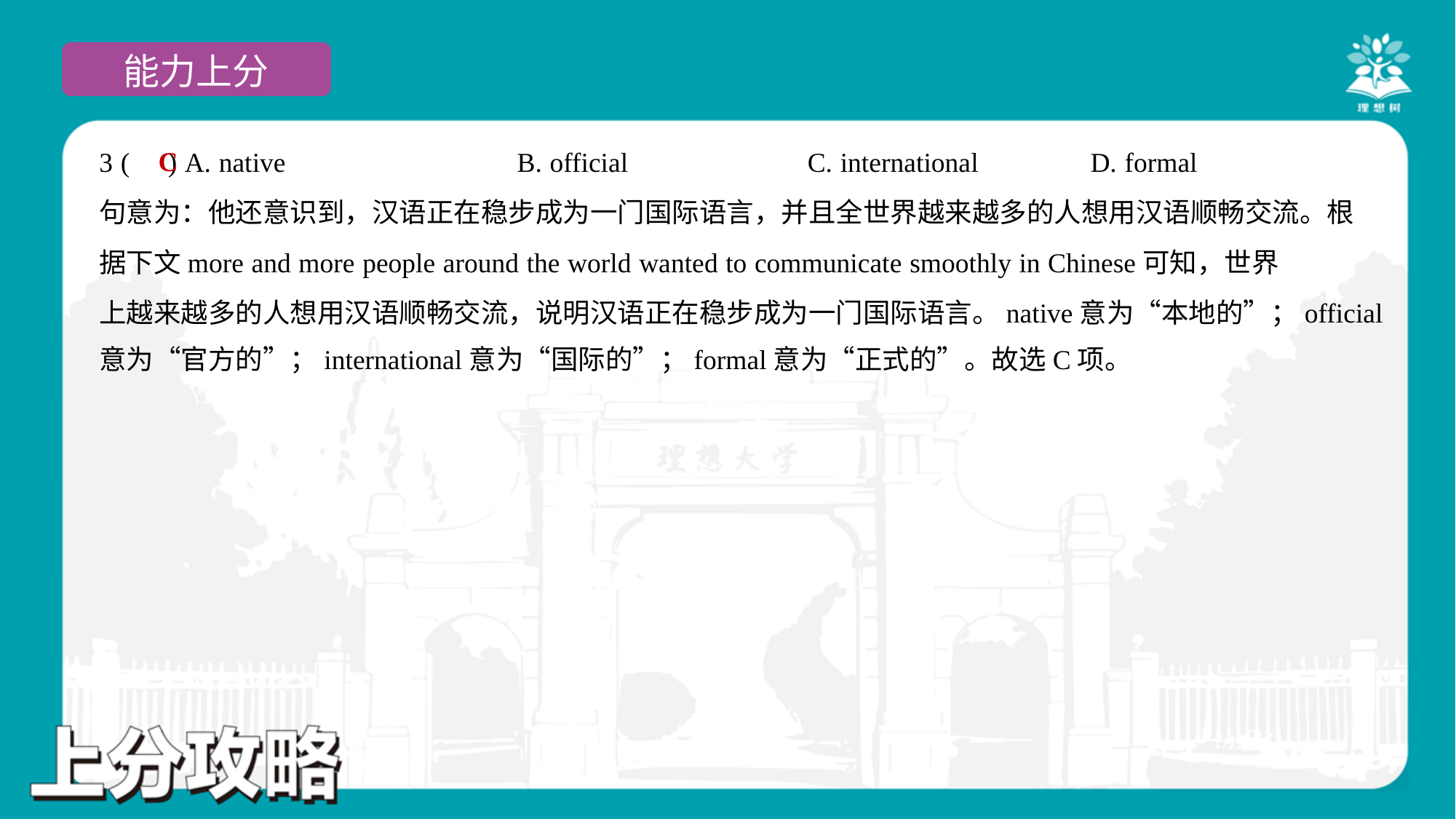

C
3 (     ) A. native	B. official	C. international	D. formal
句意为：他还意识到，汉语正在稳步成为一门国际语言，并且全世界越来越多的人想用汉语顺畅交流。根
据下文more and more people around the world wanted to communicate smoothly in Chinese可知，世界
上越来越多的人想用汉语顺畅交流，说明汉语正在稳步成为一门国际语言。native意为“本地的”；official
意为“官方的”；international意为“国际的”；formal意为“正式的”。故选C项。